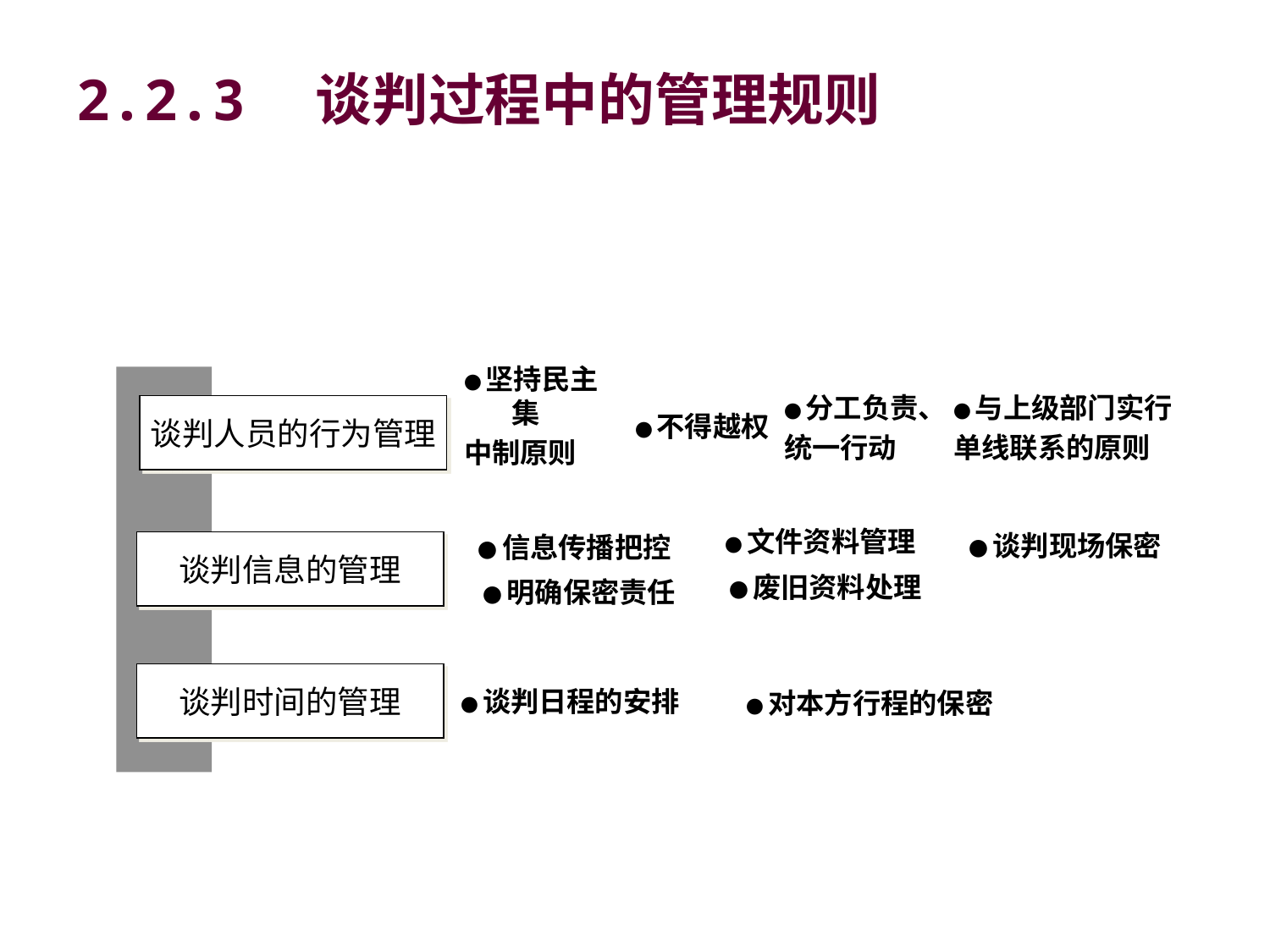

# 2.2.3　谈判过程中的管理规则

●分工负责、
统一行动
●与上级部门实行
单线联系的原则
●坚持民主集
中制原则
谈判人员的行为管理

●不得越权
●谈判现场保密
●文件资料管理
●信息传播把控
谈判信息的管理

●废旧资料处理
●明确保密责任
谈判时间的管理

●谈判日程的安排
●对本方行程的保密